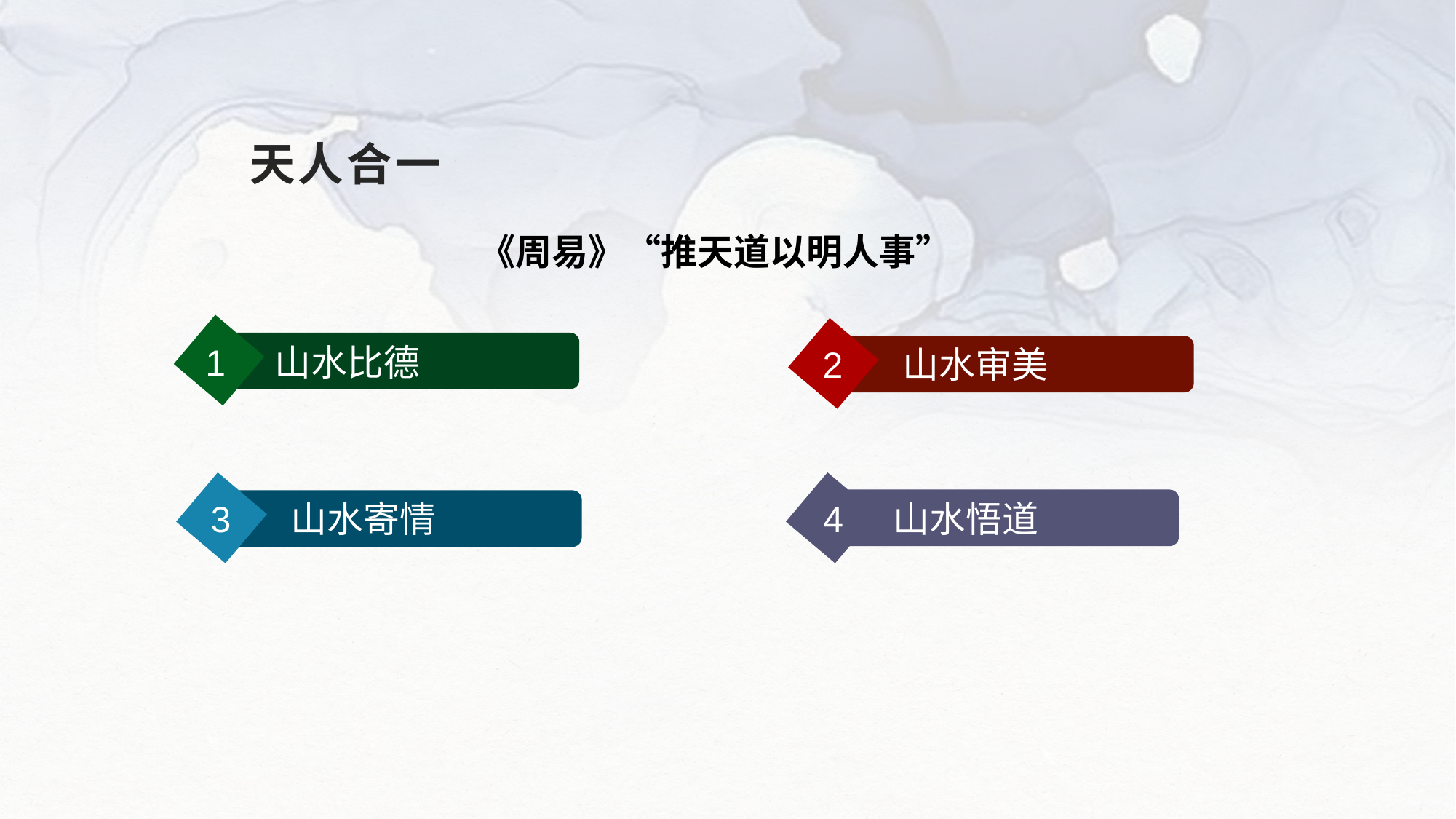

# 天人合一
《周易》“推天道以明人事”

1    山水比德

2     山水审美

3     山水寄情

4    山水悟道